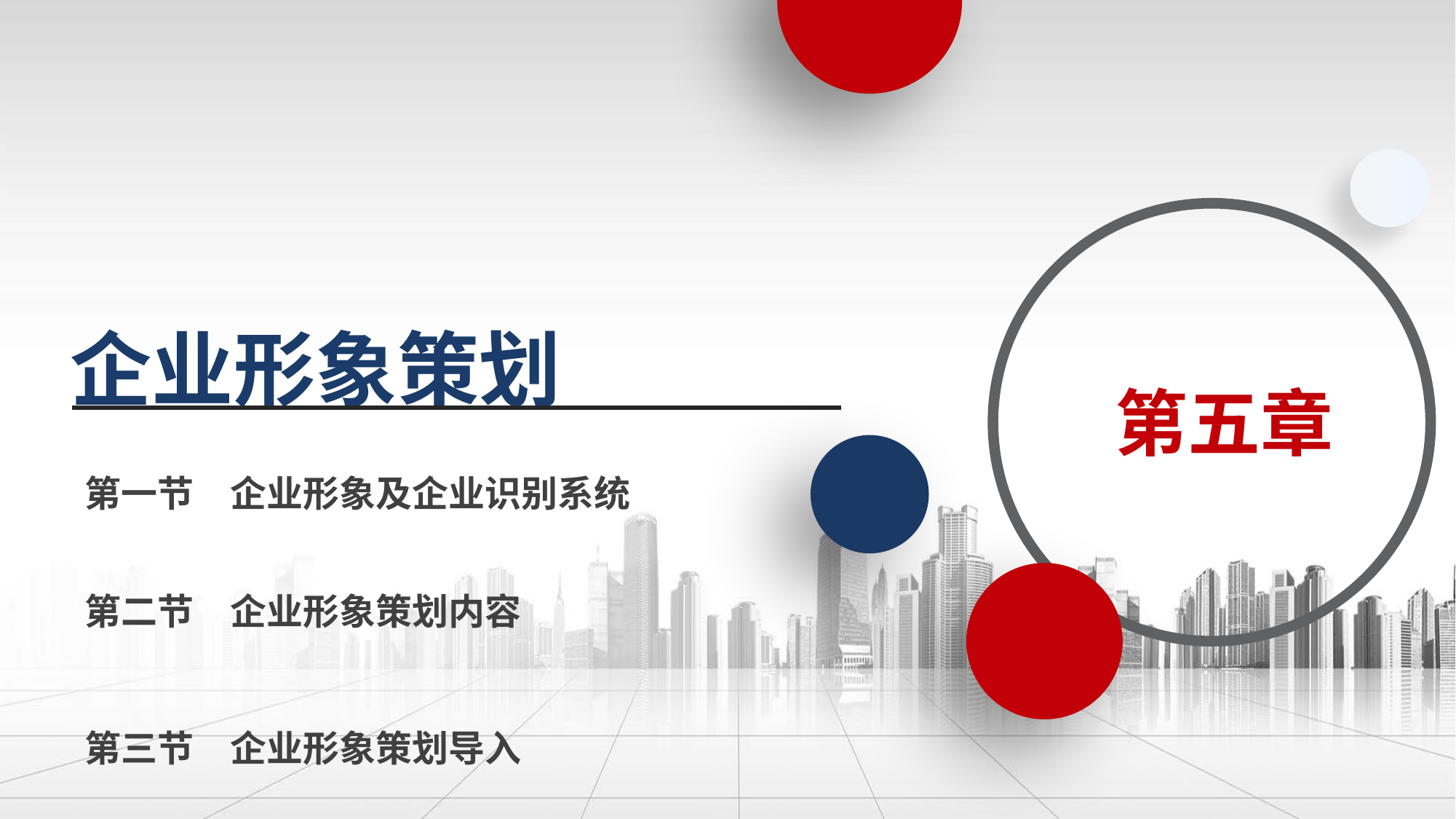

企业形象策划
第五章

第一节　企业形象及企业识别系统

第二节　企业形象策划内容
第三节　企业形象策划导入